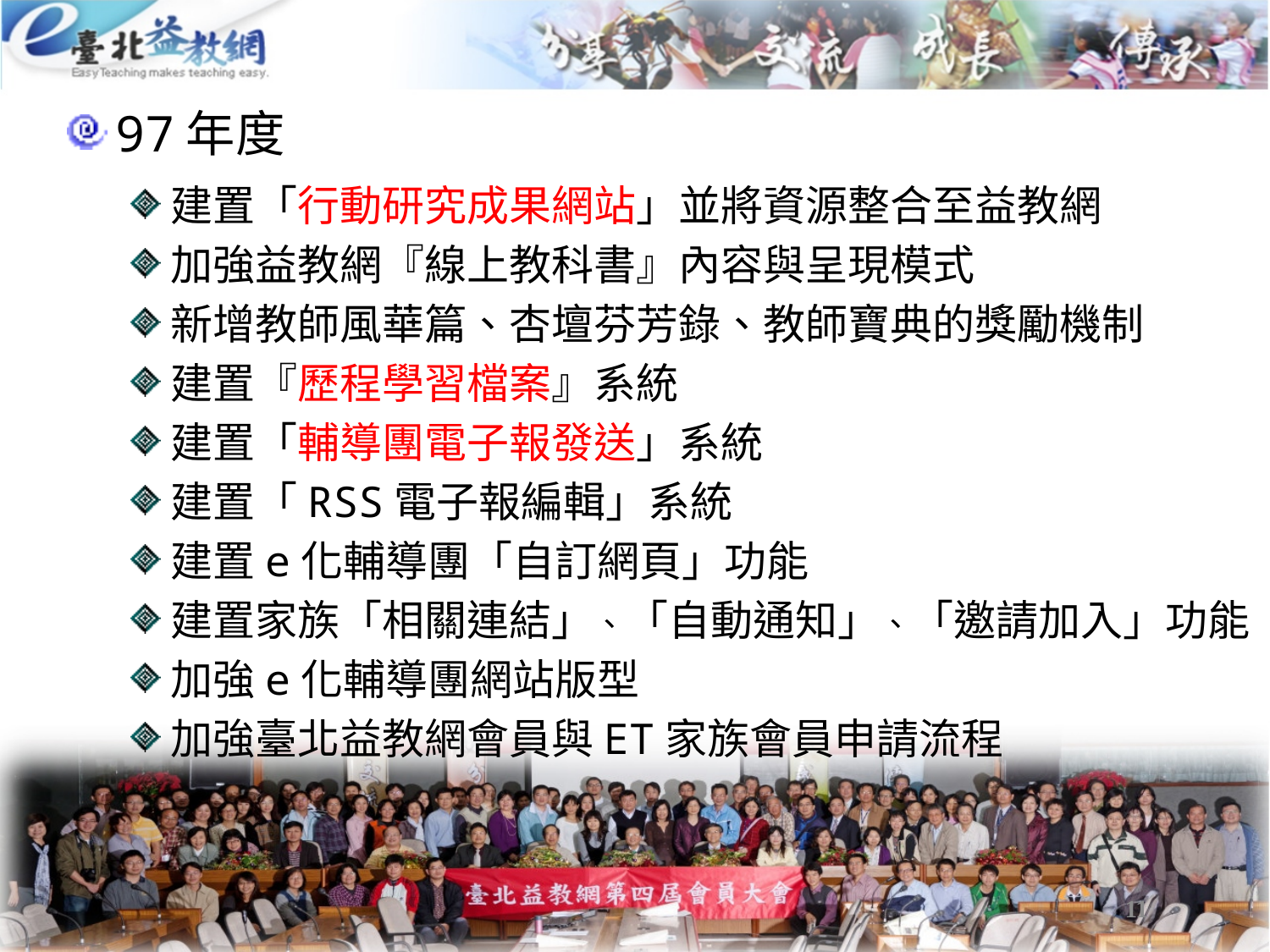

97年度
建置「行動研究成果網站」並將資源整合至益教網
加強益教網『線上教科書』內容與呈現模式
新增教師風華篇、杏壇芬芳錄、教師寶典的獎勵機制
建置『歷程學習檔案』系統
建置「輔導團電子報發送」系統
建置「RSS電子報編輯」系統
建置e化輔導團「自訂網頁」功能
建置家族「相關連結」、「自動通知」、「邀請加入」功能
加強e化輔導團網站版型
加強臺北益教網會員與ET家族會員申請流程
11